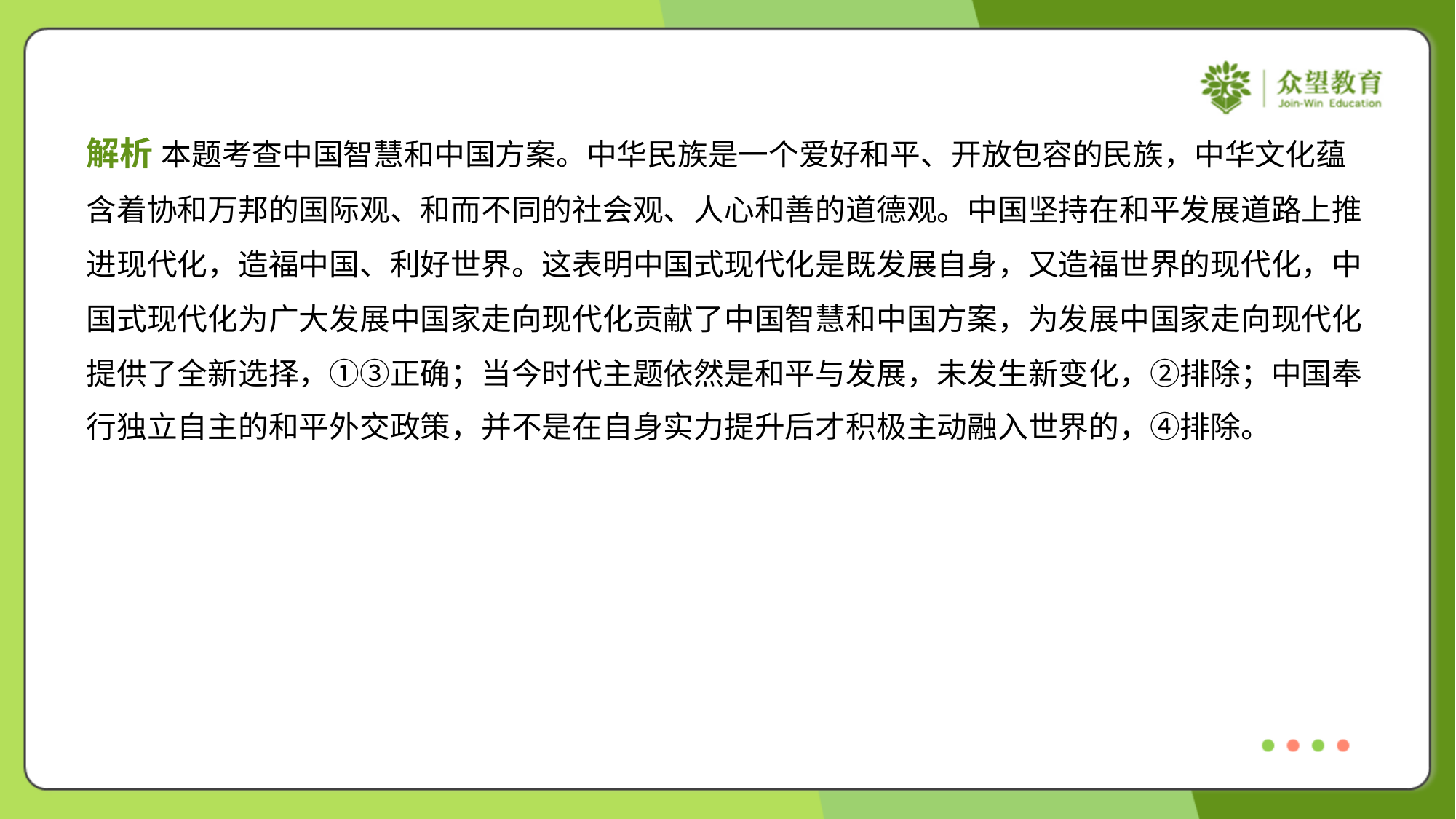

解析 本题考查中国智慧和中国方案。中华民族是一个爱好和平、开放包容的民族，中华文化蕴
含着协和万邦的国际观、和而不同的社会观、人心和善的道德观。中国坚持在和平发展道路上推
进现代化，造福中国、利好世界。这表明中国式现代化是既发展自身，又造福世界的现代化，中
国式现代化为广大发展中国家走向现代化贡献了中国智慧和中国方案，为发展中国家走向现代化
提供了全新选择，①③正确；当今时代主题依然是和平与发展，未发生新变化，②排除；中国奉
行独立自主的和平外交政策，并不是在自身实力提升后才积极主动融入世界的，④排除。